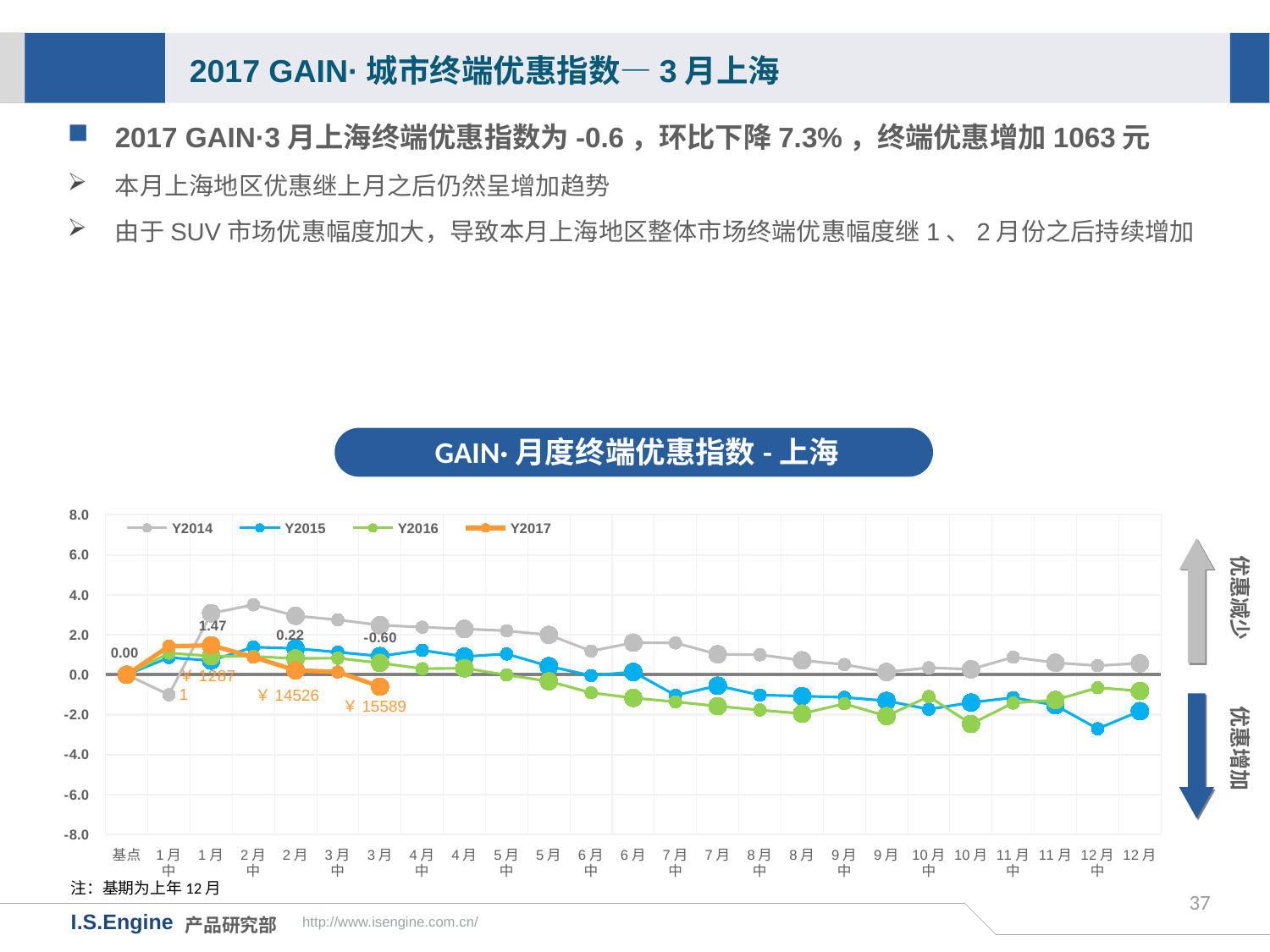

2017 GAIN·城市终端优惠指数—3月上海
2017 GAIN·3月上海终端优惠指数为-0.6，环比下降7.3%，终端优惠增加1063元
本月上海地区优惠继上月之后仍然呈增加趋势
由于SUV市场优惠幅度加大，导致本月上海地区整体市场终端优惠幅度继1、2月份之后持续增加

GAIN·月度终端优惠指数-上海

[unsupported chart]

优惠减少

优惠增加
￥14526
￥15589

注：基期为上年12月
37